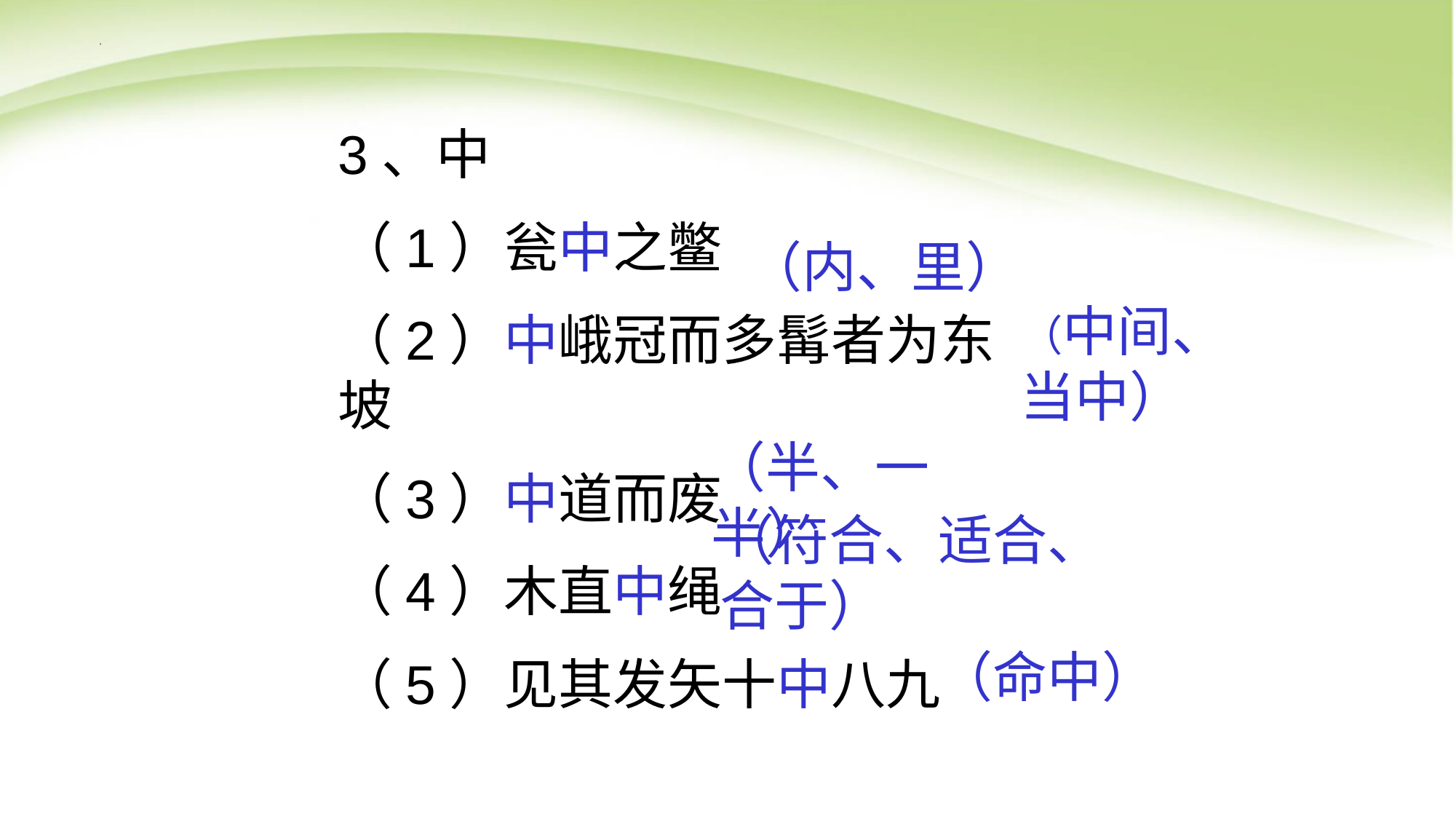

3、中
（1）瓮中之鳖
（2）中峨冠而多髯者为东坡
（3）中道而废
（4）木直中绳
（5）见其发矢十中八九
（内、里）
（中间、当中）
（半、一半）
（符合、适合、合于）
（命中）